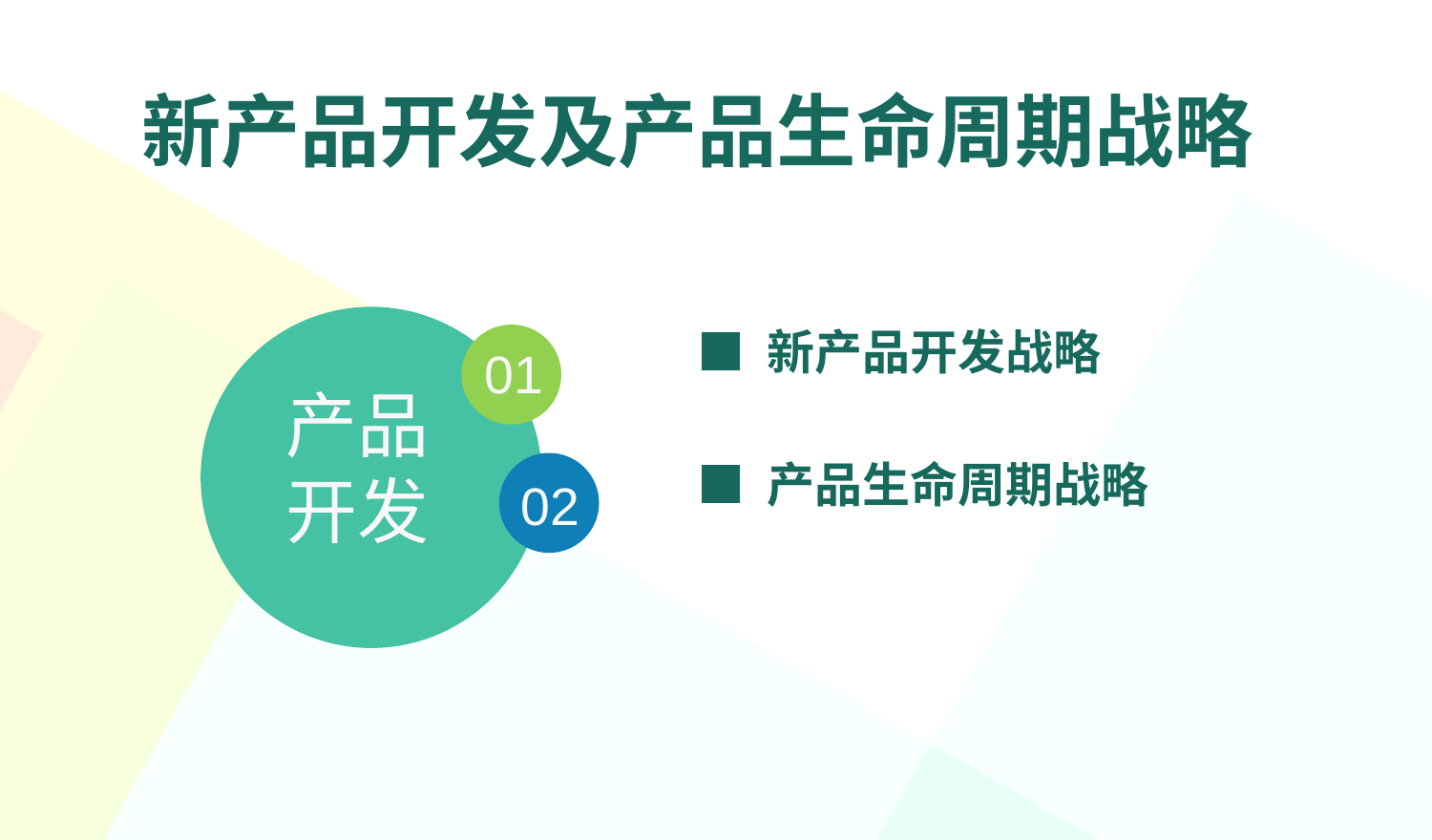

新产品开发及产品生命周期战略

■ 新产品开发战略

01
产品
开发

■ 产品生命周期战略

02